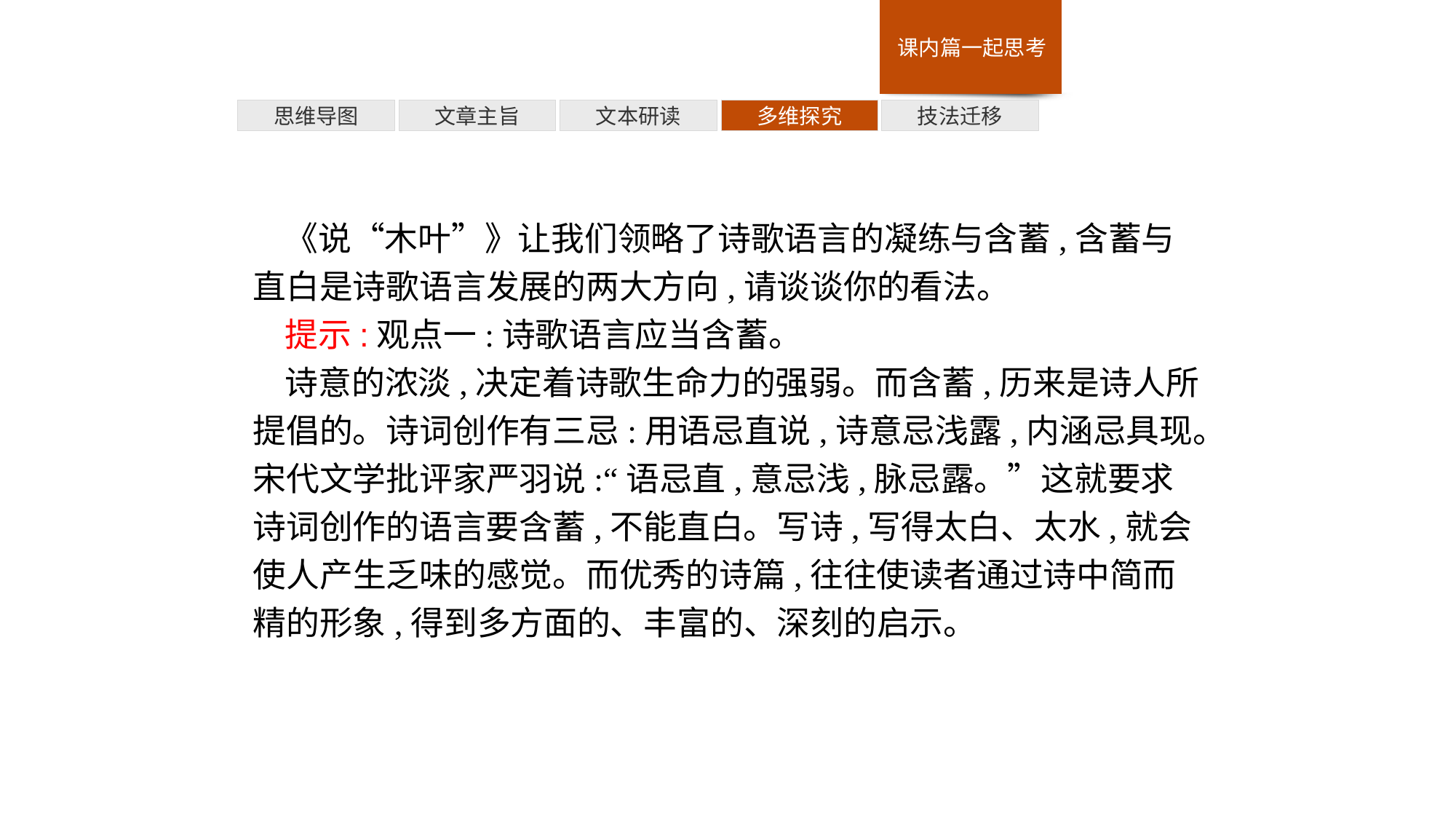

多维探究
思维导图
文章主旨
文本研读
技法迁移
《说“木叶”》让我们领略了诗歌语言的凝练与含蓄,含蓄与直白是诗歌语言发展的两大方向,请谈谈你的看法。
提示:观点一:诗歌语言应当含蓄。
诗意的浓淡,决定着诗歌生命力的强弱。而含蓄,历来是诗人所提倡的。诗词创作有三忌:用语忌直说,诗意忌浅露,内涵忌具现。宋代文学批评家严羽说:“语忌直,意忌浅,脉忌露。”这就要求诗词创作的语言要含蓄,不能直白。写诗,写得太白、太水,就会使人产生乏味的感觉。而优秀的诗篇,往往使读者通过诗中简而精的形象,得到多方面的、丰富的、深刻的启示。